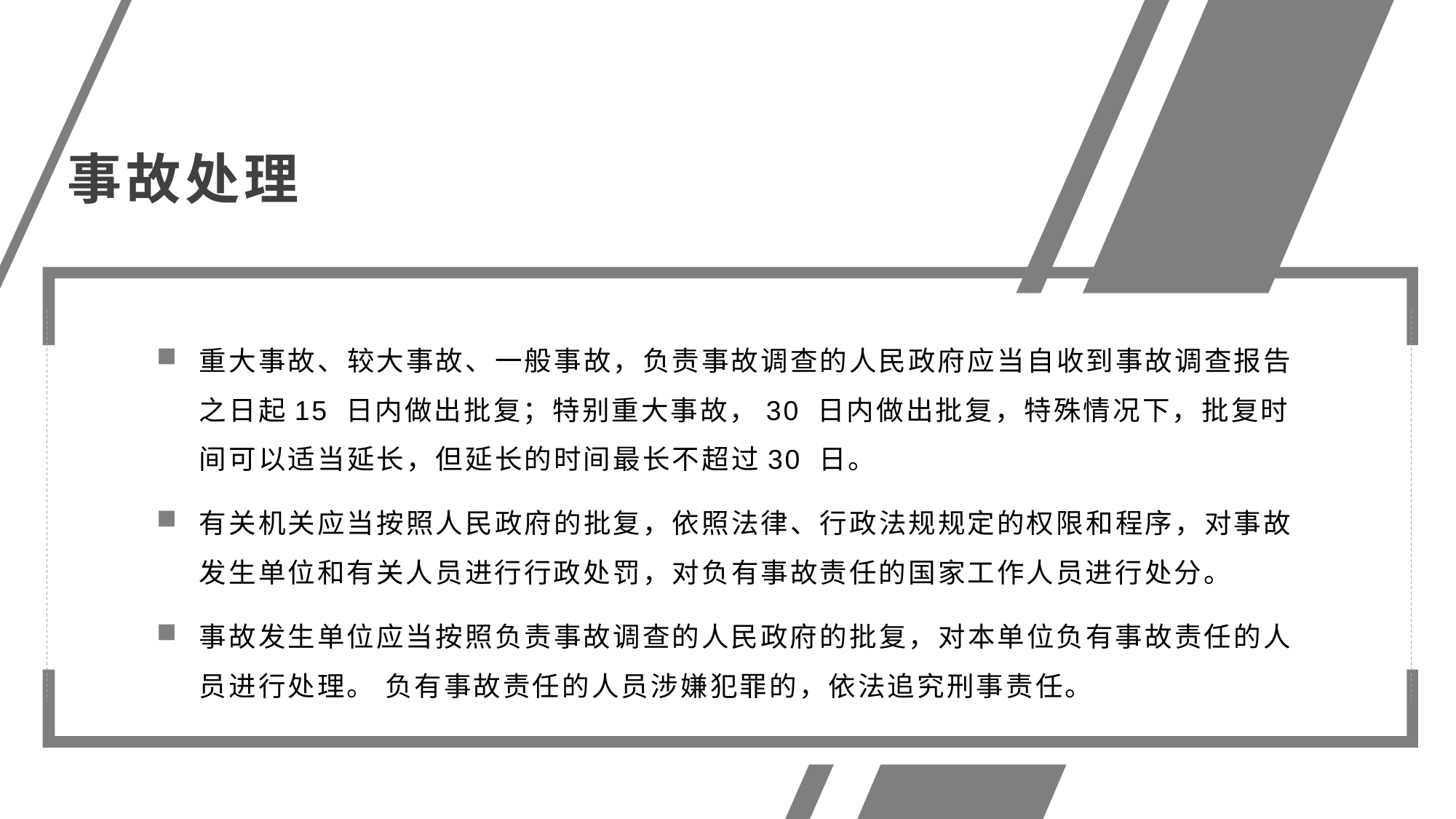

事故处理

重大事故、较大事故、一般事故，负责事故调查的人民政府应当自收到事故调查报告之日起15 日内做出批复；特别重大事故，30 日内做出批复，特殊情况下，批复时间可以适当延长，但延长的时间最长不超过30 日。
有关机关应当按照人民政府的批复，依照法律、行政法规规定的权限和程序，对事故发生单位和有关人员进行行政处罚，对负有事故责任的国家工作人员进行处分。
事故发生单位应当按照负责事故调查的人民政府的批复，对本单位负有事故责任的人员进行处理。 负有事故责任的人员涉嫌犯罪的，依法追究刑事责任。